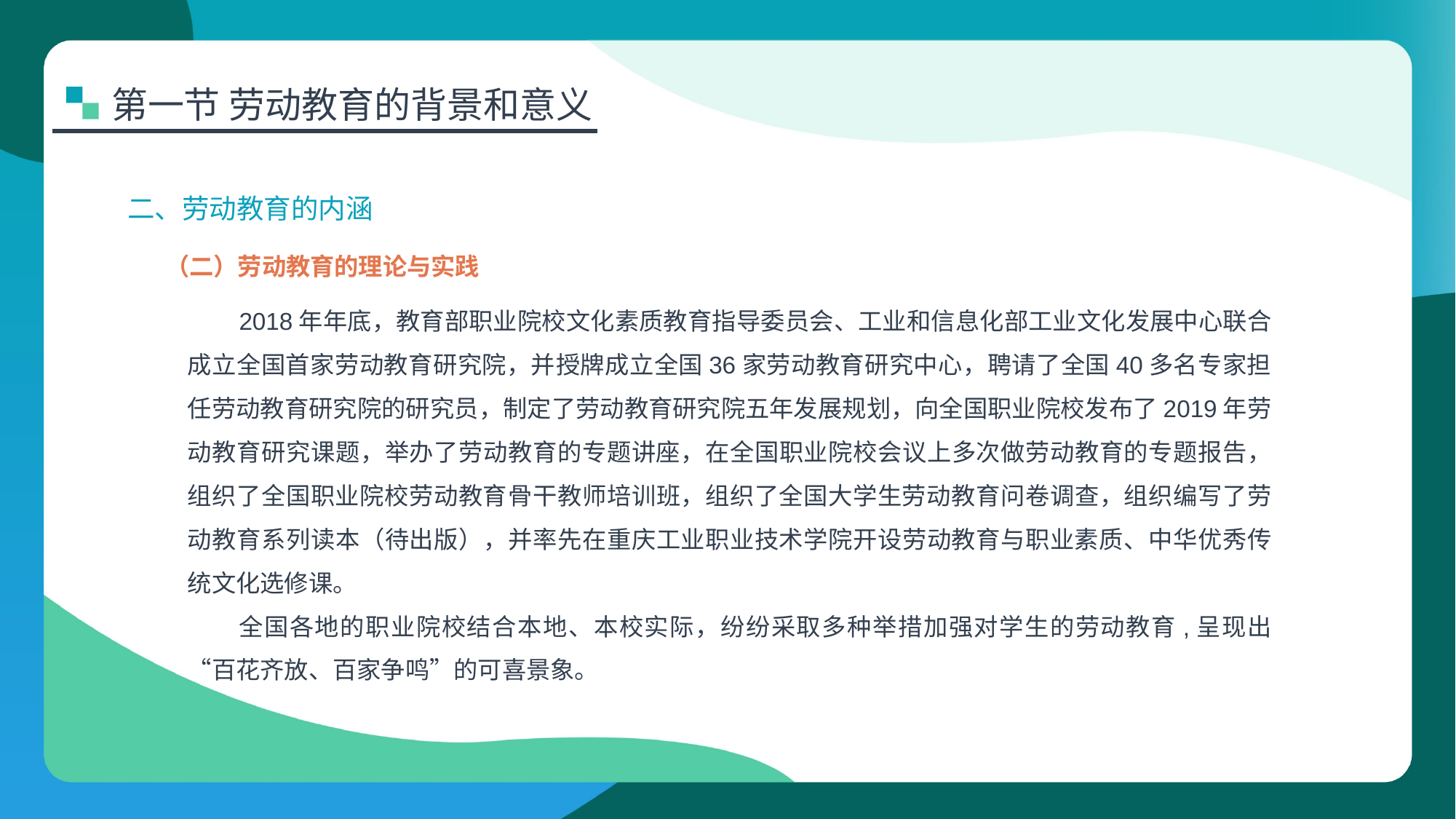

第一节 劳动教育的背景和意义

二、劳动教育的内涵
（二）劳动教育的理论与实践
2018年年底，教育部职业院校文化素质教育指导委员会、工业和信息化部工业文化发展中心联合成立全国首家劳动教育研究院，并授牌成立全国36家劳动教育研究中心，聘请了全国40多名专家担任劳动教育研究院的研究员，制定了劳动教育研究院五年发展规划，向全国职业院校发布了2019年劳动教育研究课题，举办了劳动教育的专题讲座，在全国职业院校会议上多次做劳动教育的专题报告，组织了全国职业院校劳动教育骨干教师培训班，组织了全国大学生劳动教育问卷调查，组织编写了劳动教育系列读本（待出版），并率先在重庆工业职业技术学院开设劳动教育与职业素质、中华优秀传统文化选修课。
全国各地的职业院校结合本地、本校实际，纷纷采取多种举措加强对学生的劳动教育,呈现出“百花齐放、百家争鸣”的可喜景象。